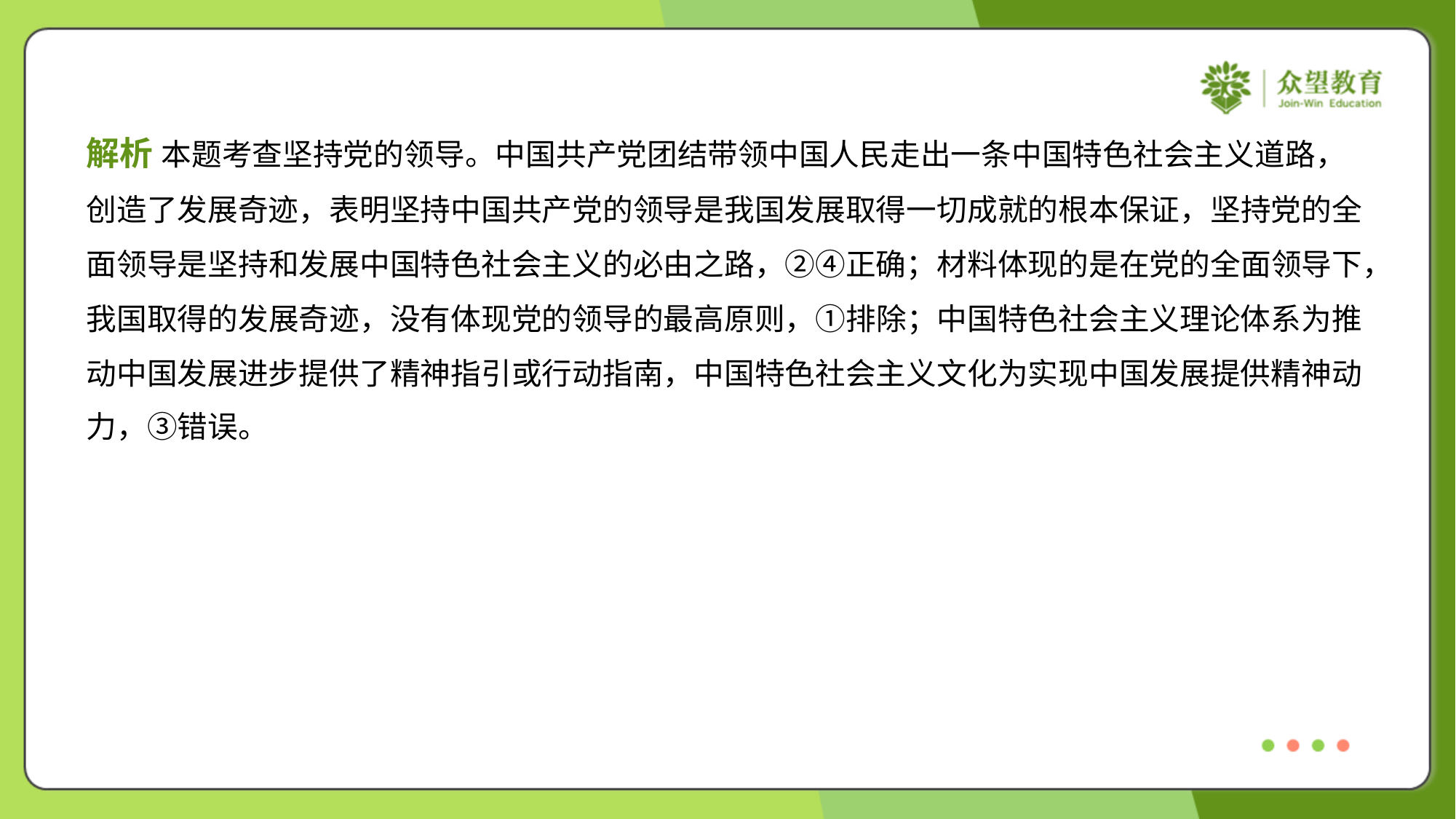

解析 本题考查坚持党的领导。中国共产党团结带领中国人民走出一条中国特色社会主义道路，
创造了发展奇迹，表明坚持中国共产党的领导是我国发展取得一切成就的根本保证，坚持党的全
面领导是坚持和发展中国特色社会主义的必由之路，②④正确；材料体现的是在党的全面领导下，
我国取得的发展奇迹，没有体现党的领导的最高原则，①排除；中国特色社会主义理论体系为推
动中国发展进步提供了精神指引或行动指南，中国特色社会主义文化为实现中国发展提供精神动
力，③错误。